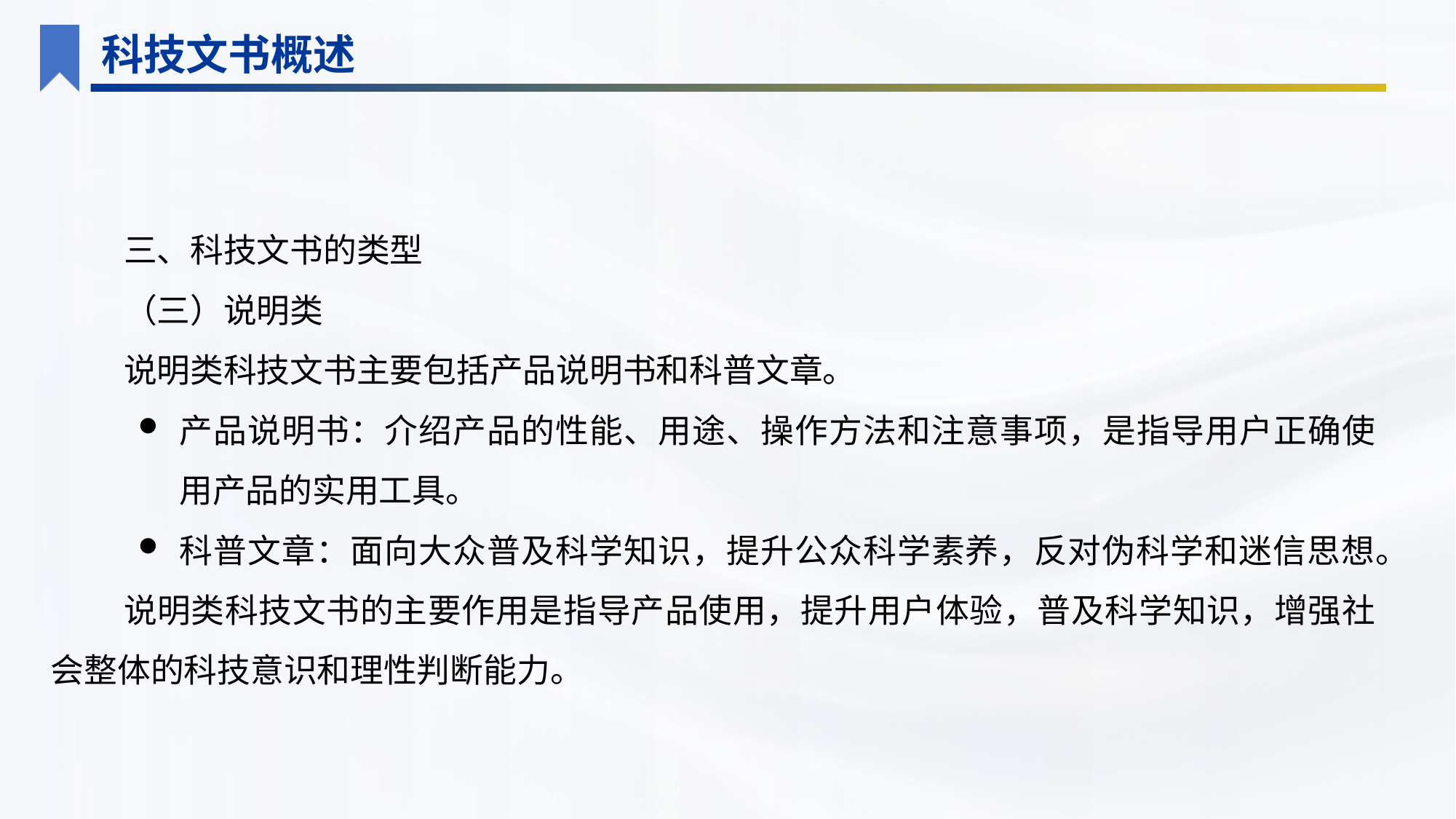

科技文书概述
三、科技文书的类型
（三）说明类
说明类科技文书主要包括产品说明书和科普文章。
产品说明书：介绍产品的性能、用途、操作方法和注意事项，是指导用户正确使用产品的实用工具。
科普文章：面向大众普及科学知识，提升公众科学素养，反对伪科学和迷信思想。
说明类科技文书的主要作用是指导产品使用，提升用户体验，普及科学知识，增强社会整体的科技意识和理性判断能力。